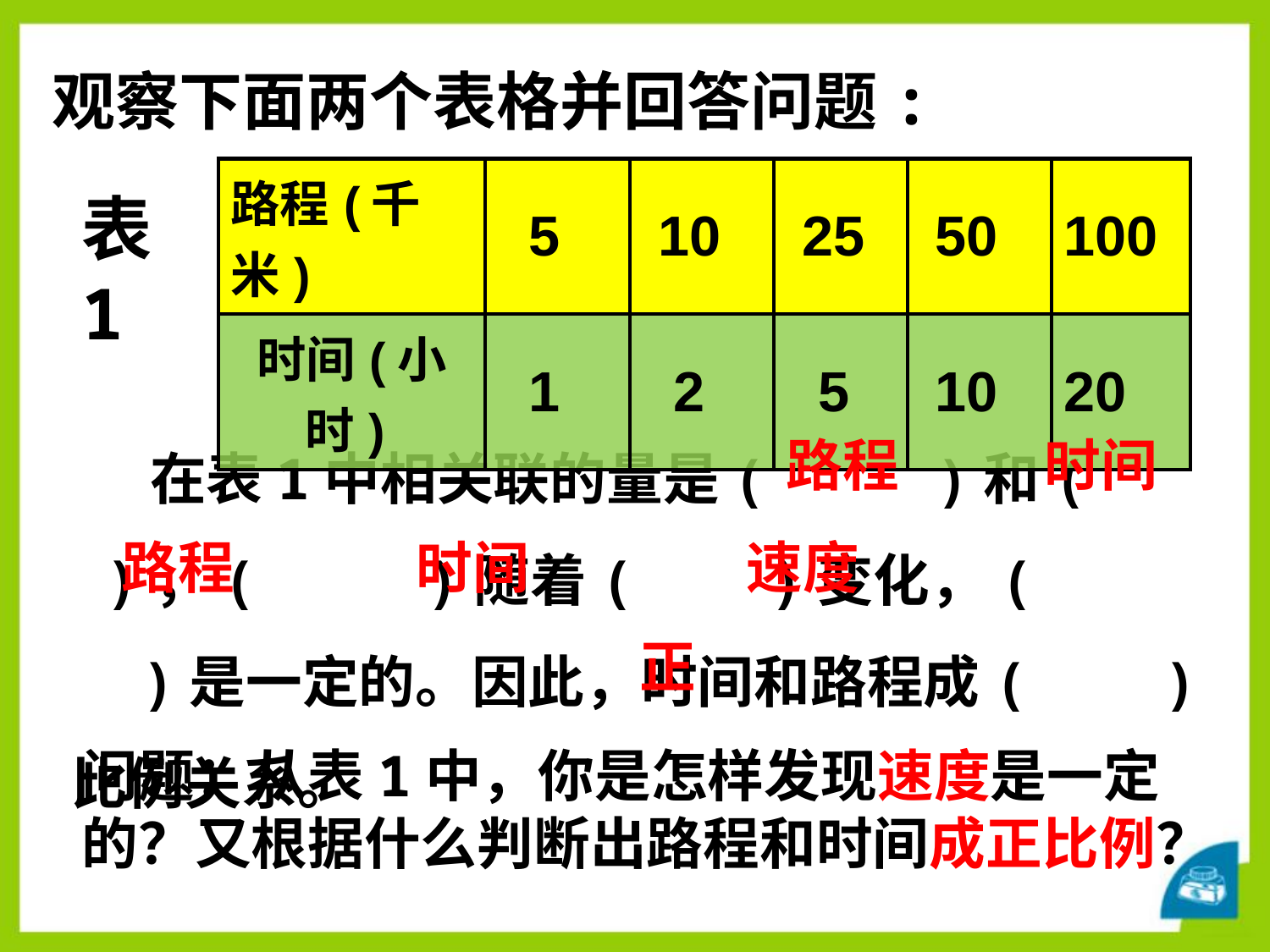

观察下面两个表格并回答问题:

| 路程(千米) | 5 | 10 | 25 | 50 | 100 |
| --- | --- | --- | --- | --- | --- |
| 时间(小时) | 1 | 2 | 5 | 10 | 20 |
表1
     在表1中相关联的量是(     )和(     )，(     )随着(    )变化，(   　)是一定的。因此，时间和路程成(    )比例关系。
路程
时间
路程
时间
  速度
正

问题：从表1中，你是怎样发现速度是一定的？又根据什么判断出路程和时间成正比例？